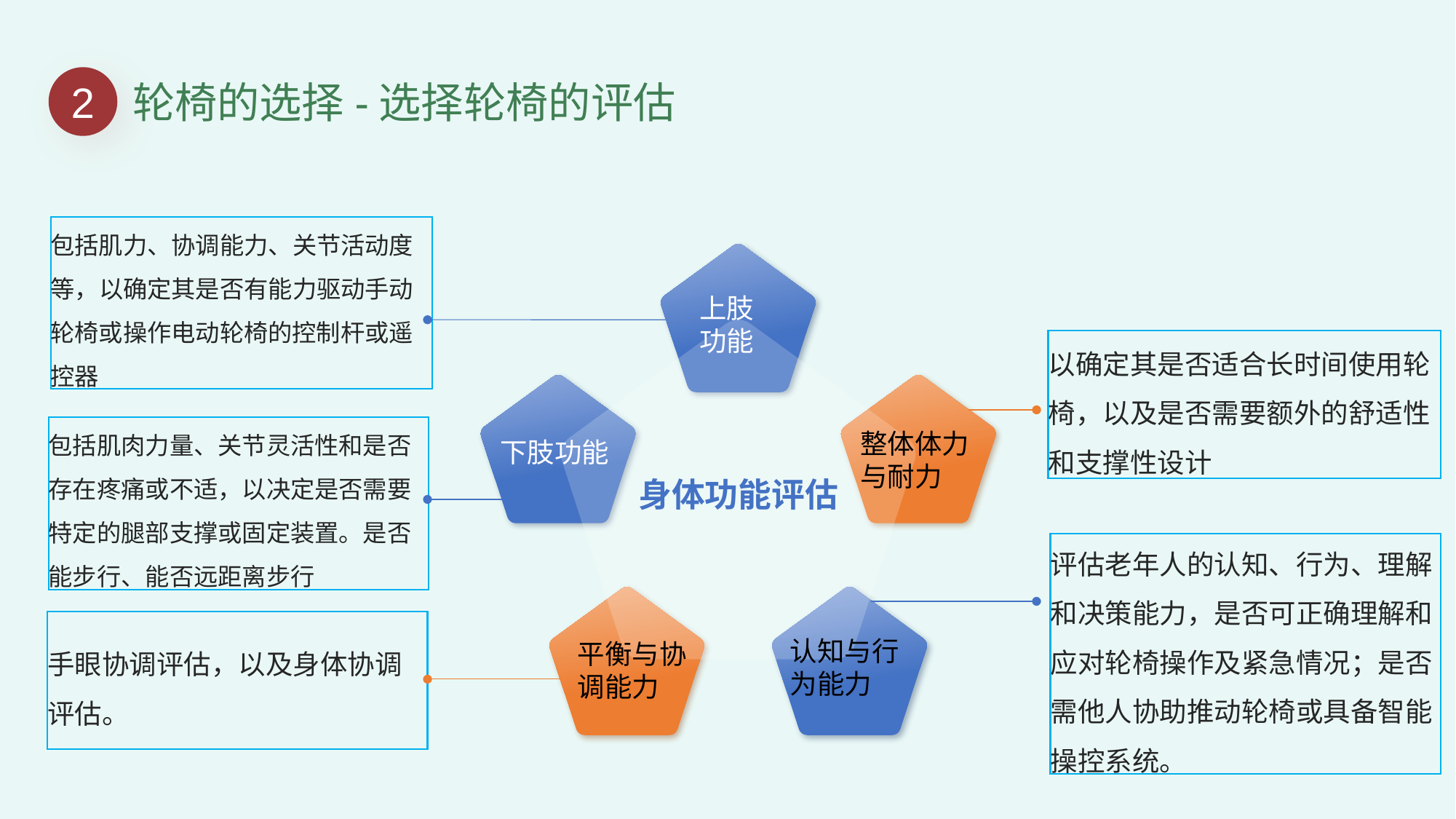

2
轮椅的选择-选择轮椅的评估
包括肌力、协调能力、关节活动度等，以确定其是否有能力驱动手动轮椅或操作电动轮椅的控制杆或遥控器

上肢功能
身体功能评估
以确定其是否适合长时间使用轮椅，以及是否需要额外的舒适性和支撑性设计

包括肌肉力量、关节灵活性和是否存在疼痛或不适，以决定是否需要特定的腿部支撑或固定装置。是否能步行、能否远距离步行
整体体力与耐力
下肢功能
评估老年人的认知、行为、理解和决策能力，是否可正确理解和应对轮椅操作及紧急情况；是否需他人协助推动轮椅或具备智能操控系统。

手眼协调评估，以及身体协调评估。
认知与行为能力
平衡与协调能力